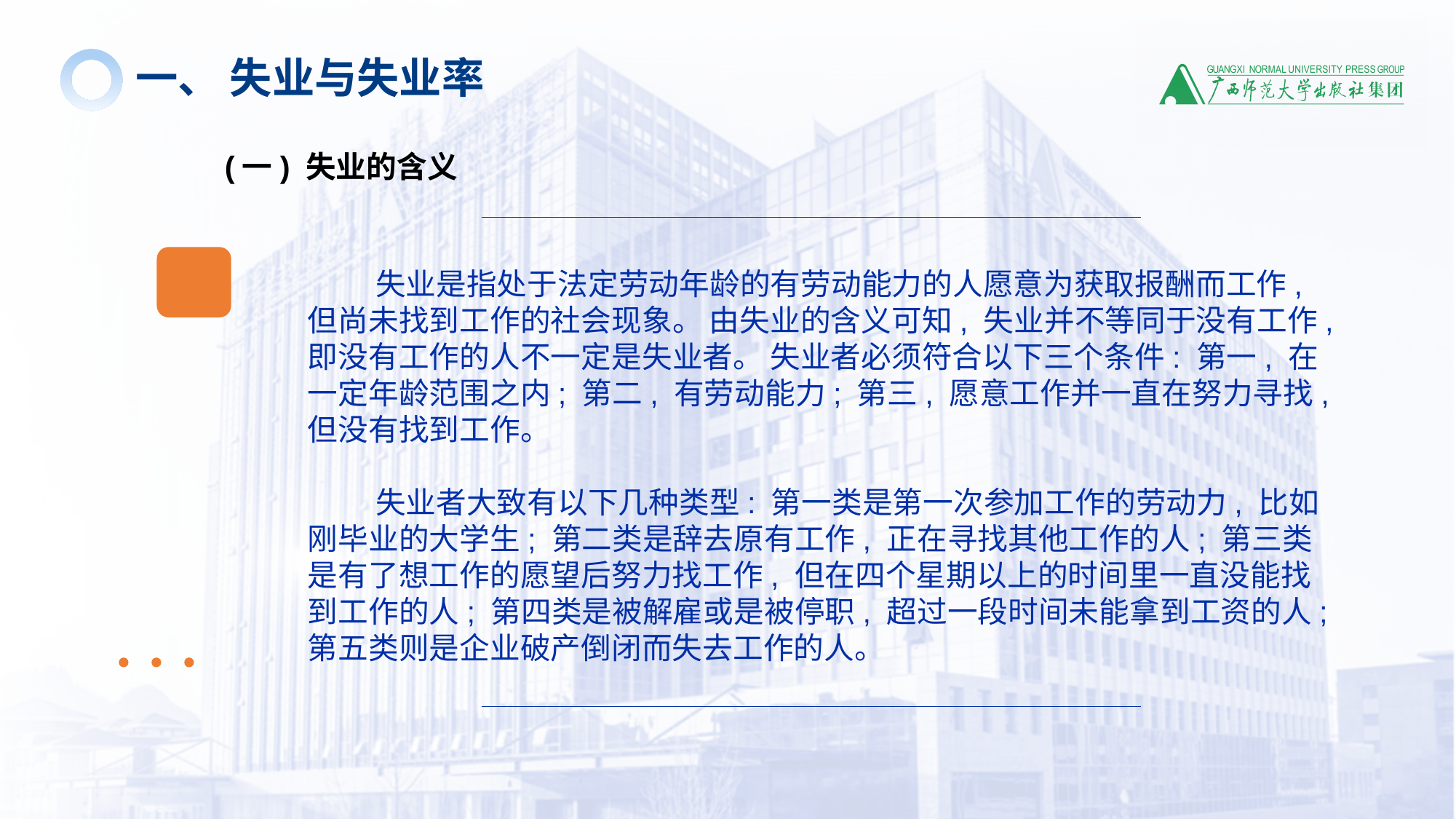

一、 失业与失业率

(一) 失业的含义

         失业是指处于法定劳动年龄的有劳动能力的人愿意为获取报酬而工作, 但尚未找到工作的社会现象。 由失业的含义可知, 失业并不等同于没有工作, 即没有工作的人不一定是失业者。 失业者必须符合以下三个条件: 第一, 在一定年龄范围之内; 第二, 有劳动能力; 第三, 愿意工作并一直在努力寻找, 但没有找到工作。

         失业者大致有以下几种类型: 第一类是第一次参加工作的劳动力, 比如刚毕业的大学生; 第二类是辞去原有工作, 正在寻找其他工作的人; 第三类是有了想工作的愿望后努力找工作, 但在四个星期以上的时间里一直没能找到工作的人; 第四类是被解雇或是被停职, 超过一段时间未能拿到工资的人; 第五类则是企业破产倒闭而失去工作的人。